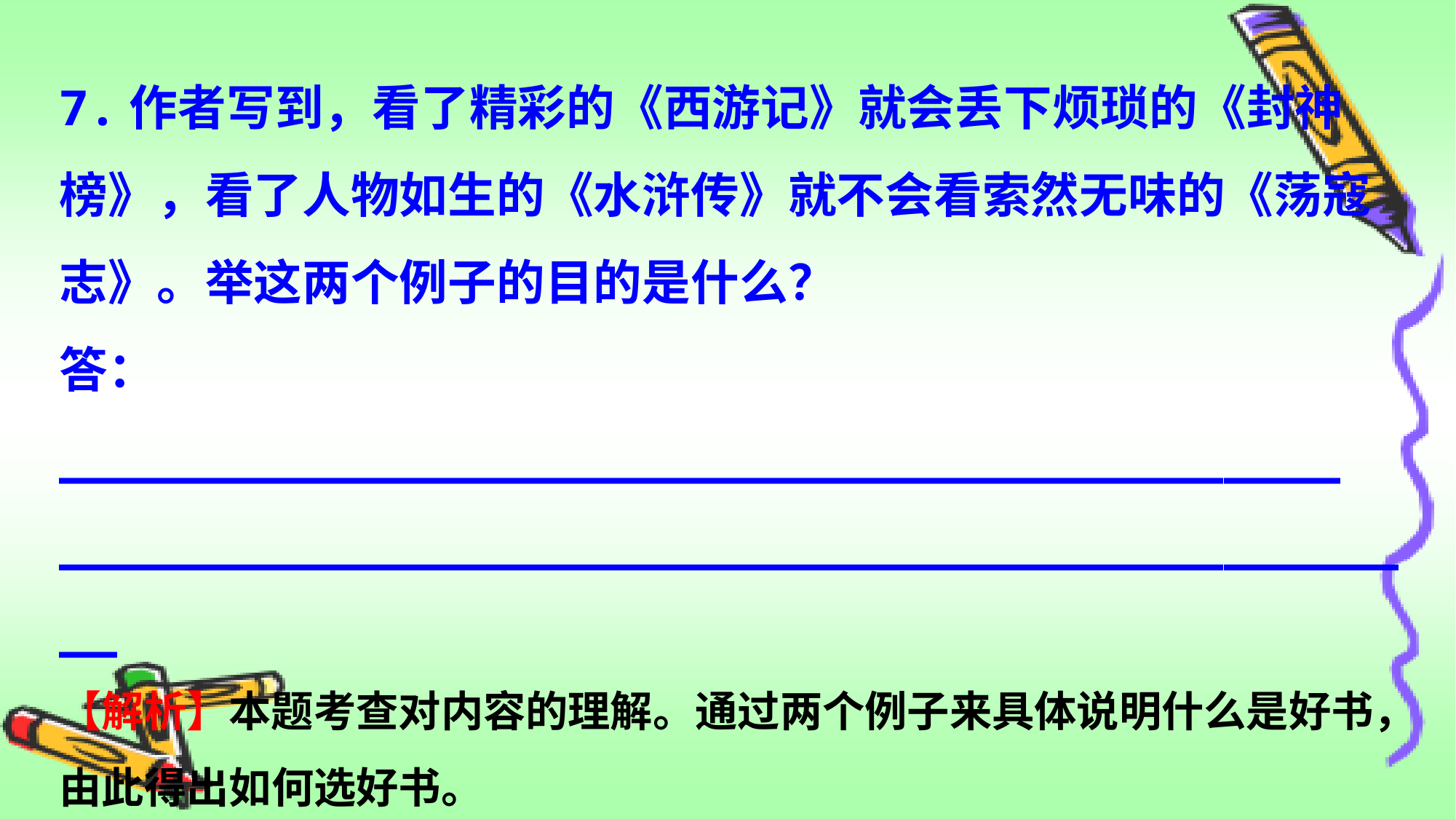

7.作者写到，看了精彩的《西游记》就会丢下烦琐的《封神榜》，看了人物如生的《水浒传》就不会看索然无味的《荡寇志》。举这两个例子的目的是什么？
答：____________________________________________
________________________________________________
【解析】本题考查对内容的理解。通过两个例子来具体说明什么是好书，由此得出如何选好书。
答案：说明如何挑选、比较好书。